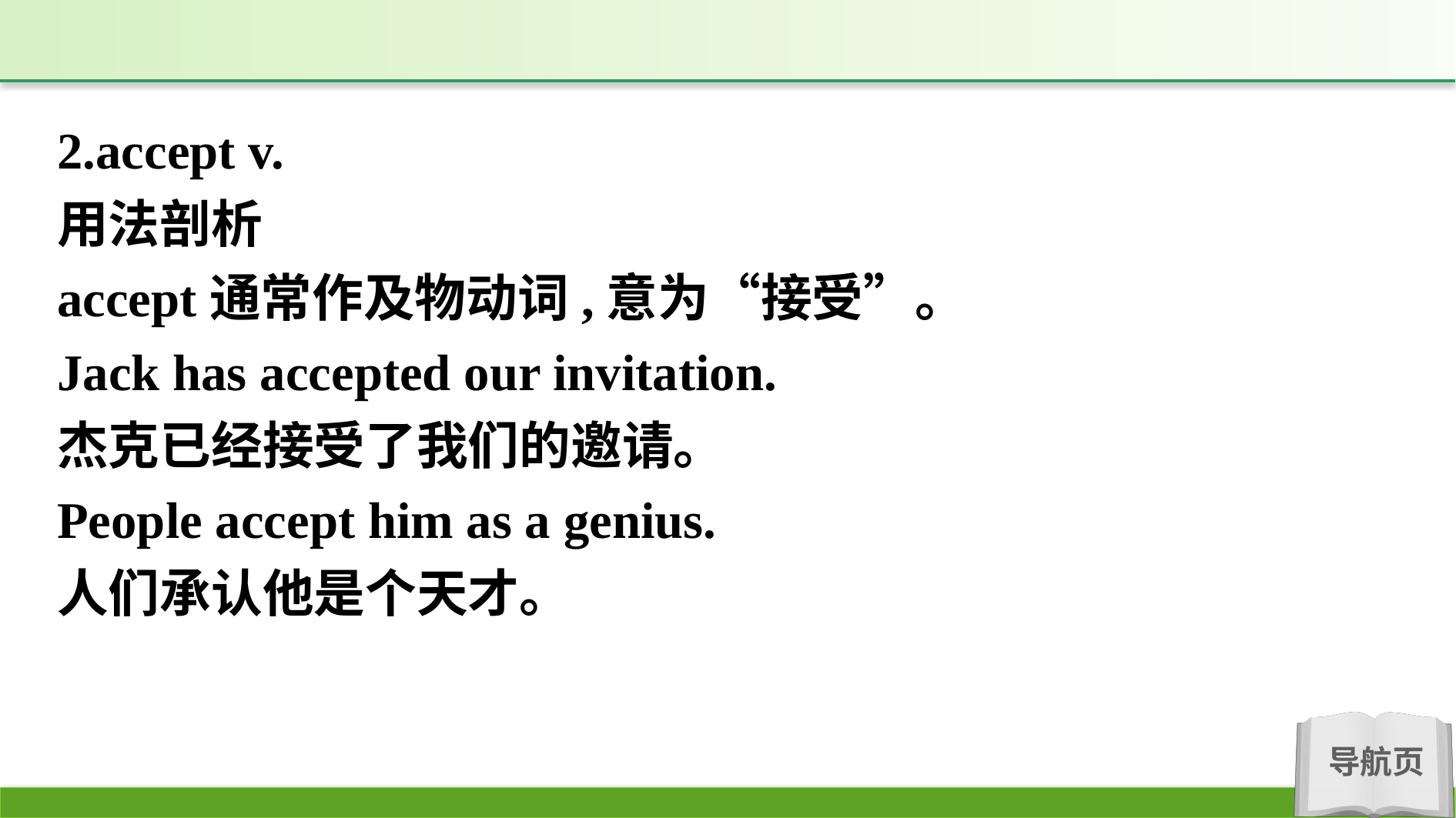

2.accept v.
用法剖析
accept通常作及物动词,意为“接受”。
Jack has accepted our invitation.
杰克已经接受了我们的邀请。
People accept him as a genius.
人们承认他是个天才。